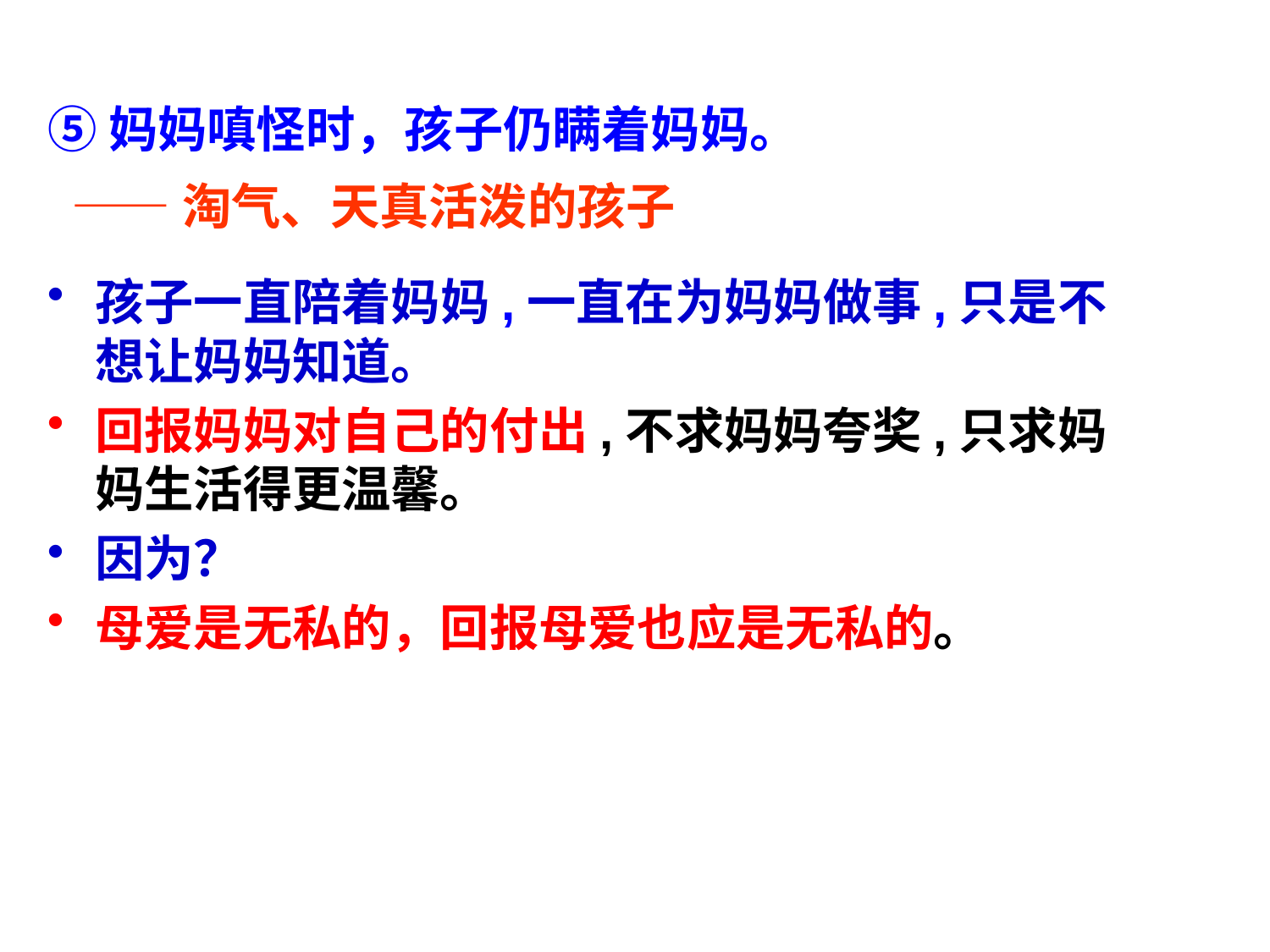

⑤妈妈嗔怪时，孩子仍瞒着妈妈。

——淘气、天真活泼的孩子
孩子一直陪着妈妈,一直在为妈妈做事,只是不想让妈妈知道。
回报妈妈对自己的付出,不求妈妈夸奖,只求妈妈生活得更温馨。
因为？
母爱是无私的，回报母爱也应是无私的。